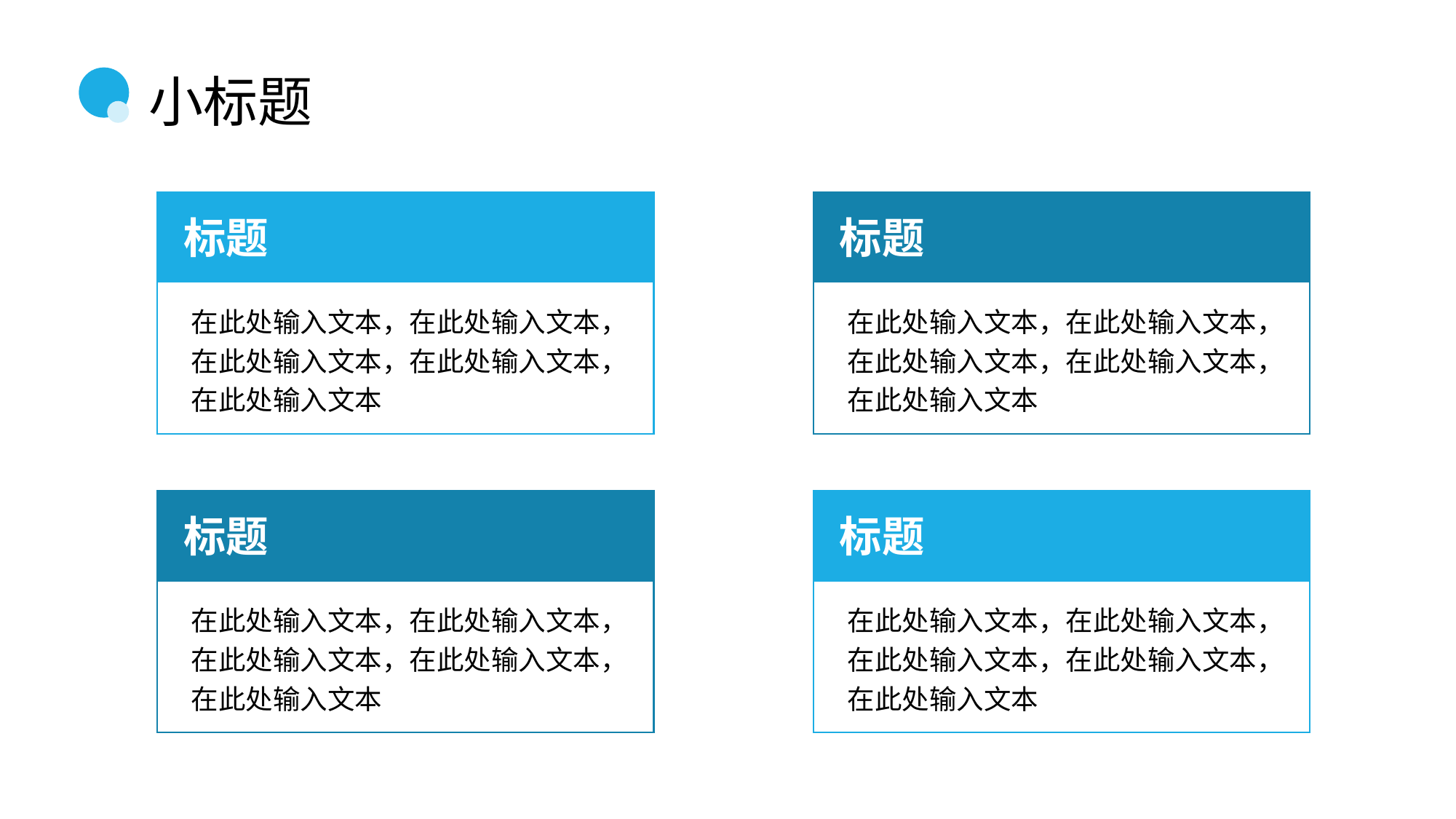

# 小标题

标题
在此处输入文本，在此处输入文本，在此处输入文本，在此处输入文本，在此处输入文本

标题
在此处输入文本，在此处输入文本，在此处输入文本，在此处输入文本，在此处输入文本

标题
在此处输入文本，在此处输入文本，在此处输入文本，在此处输入文本，在此处输入文本

标题
在此处输入文本，在此处输入文本，在此处输入文本，在此处输入文本，在此处输入文本